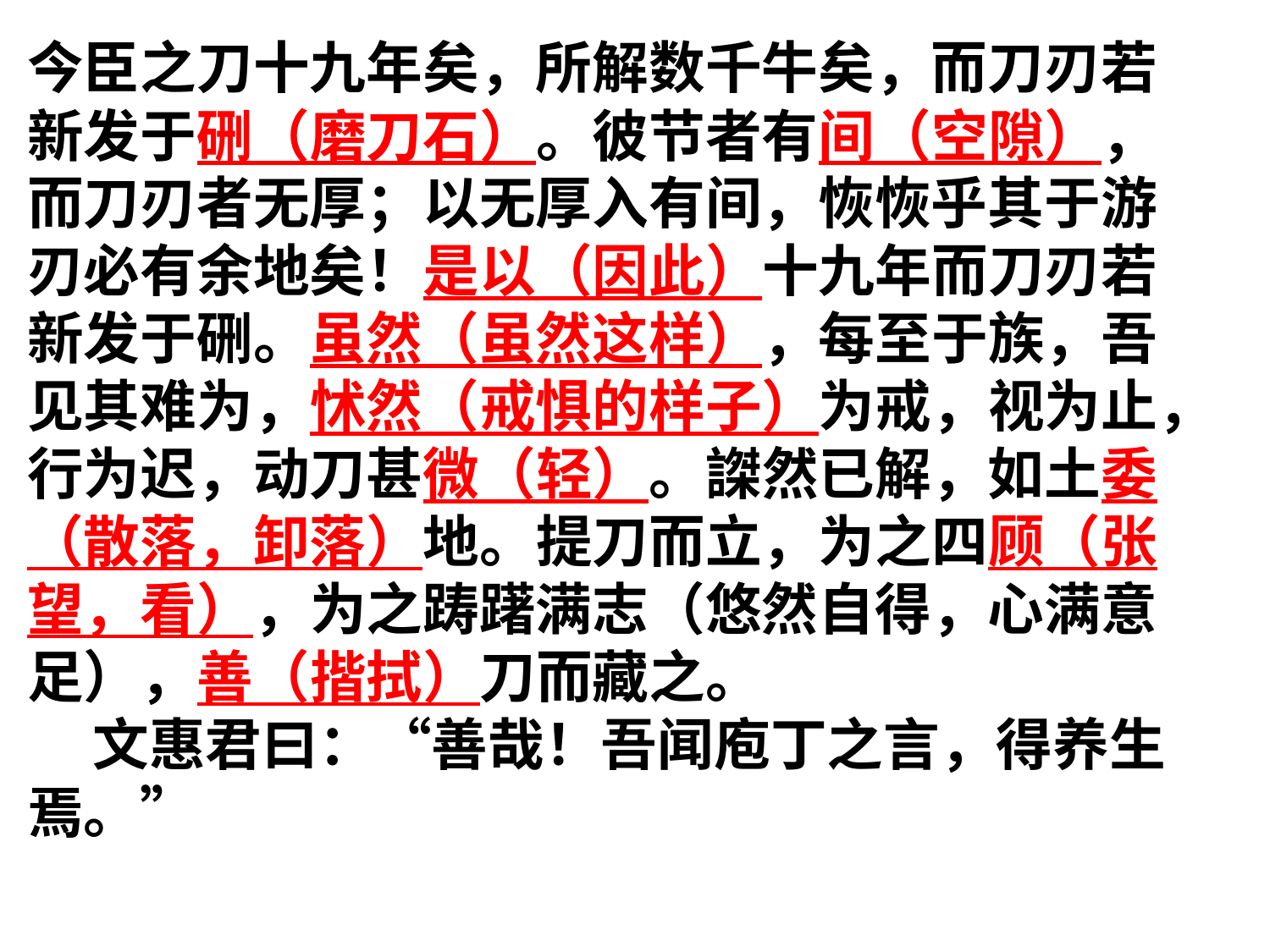

今臣之刀十九年矣，所解数千牛矣，而刀刃若新发于硎（磨刀石）。彼节者有间（空隙），而刀刃者无厚；以无厚入有间，恢恢乎其于游刃必有余地矣！是以（因此）十九年而刀刃若新发于硎。虽然（虽然这样），每至于族，吾见其难为，怵然（戒惧的样子）为戒，视为止，行为迟，动刀甚微（轻）。謋然已解，如土委（散落，卸落）地。提刀而立，为之四顾（张望，看），为之踌躇满志（悠然自得，心满意足），善（揩拭）刀而藏之。
    文惠君曰：“善哉！吾闻庖丁之言，得养生焉。”